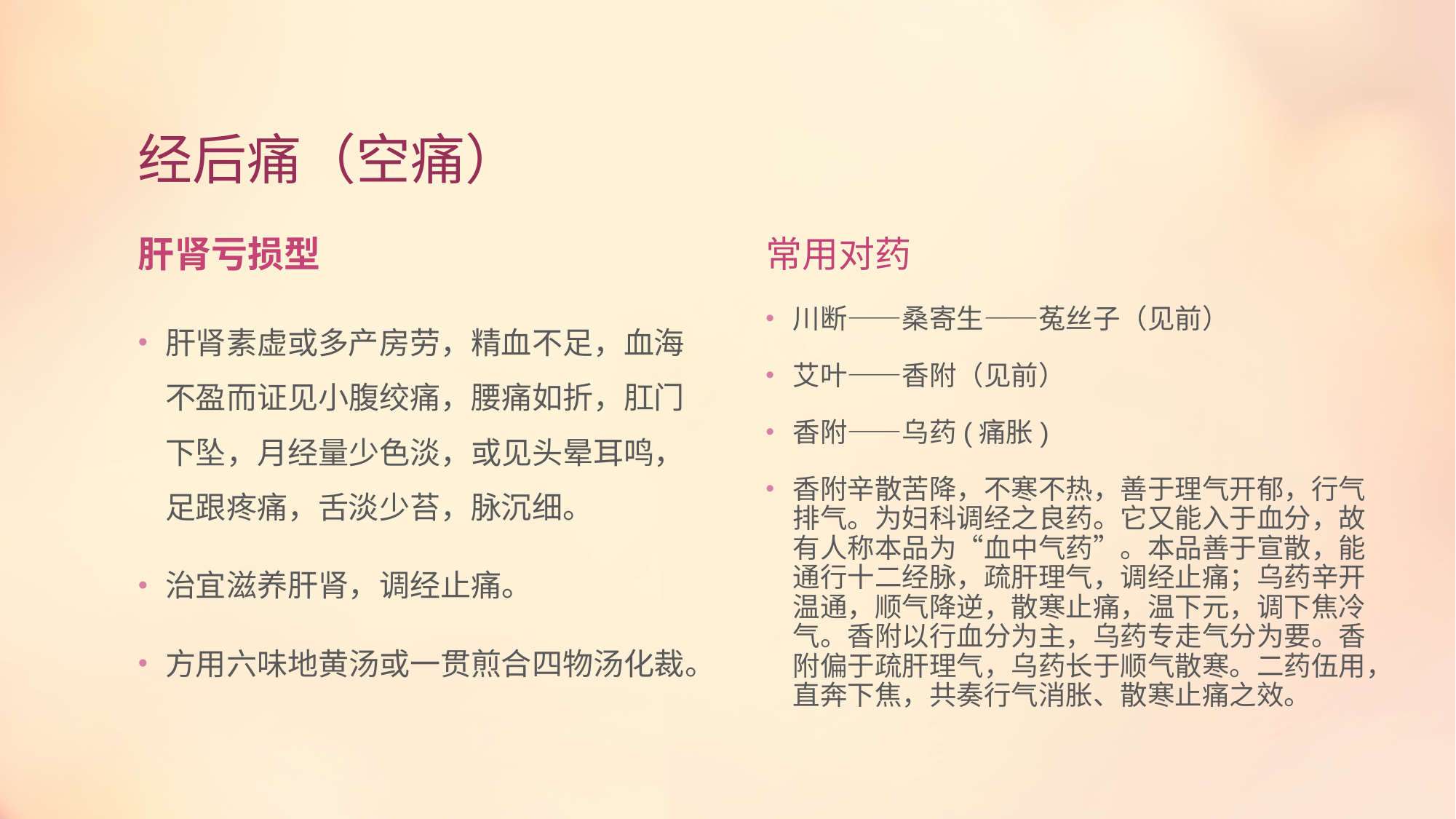

# 经后痛（空痛）
肝肾亏损型
常用对药
肝肾素虚或多产房劳，精血不足，血海不盈而证见小腹绞痛，腰痛如折，肛门下坠，月经量少色淡，或见头晕耳鸣，足跟疼痛，舌淡少苔，脉沉细。
治宜滋养肝肾，调经止痛。
方用六味地黄汤或一贯煎合四物汤化裁。
川断——桑寄生——菟丝子（见前）
艾叶——香附（见前）
香附——乌药(痛胀)
香附辛散苦降，不寒不热，善于理气开郁，行气排气。为妇科调经之良药。它又能入于血分，故有人称本品为“血中气药”。本品善于宣散，能通行十二经脉，疏肝理气，调经止痛；乌药辛开温通，顺气降逆，散寒止痛，温下元，调下焦冷气。香附以行血分为主，乌药专走气分为要。香附偏于疏肝理气，乌药长于顺气散寒。二药伍用，直奔下焦，共奏行气消胀、散寒止痛之效。